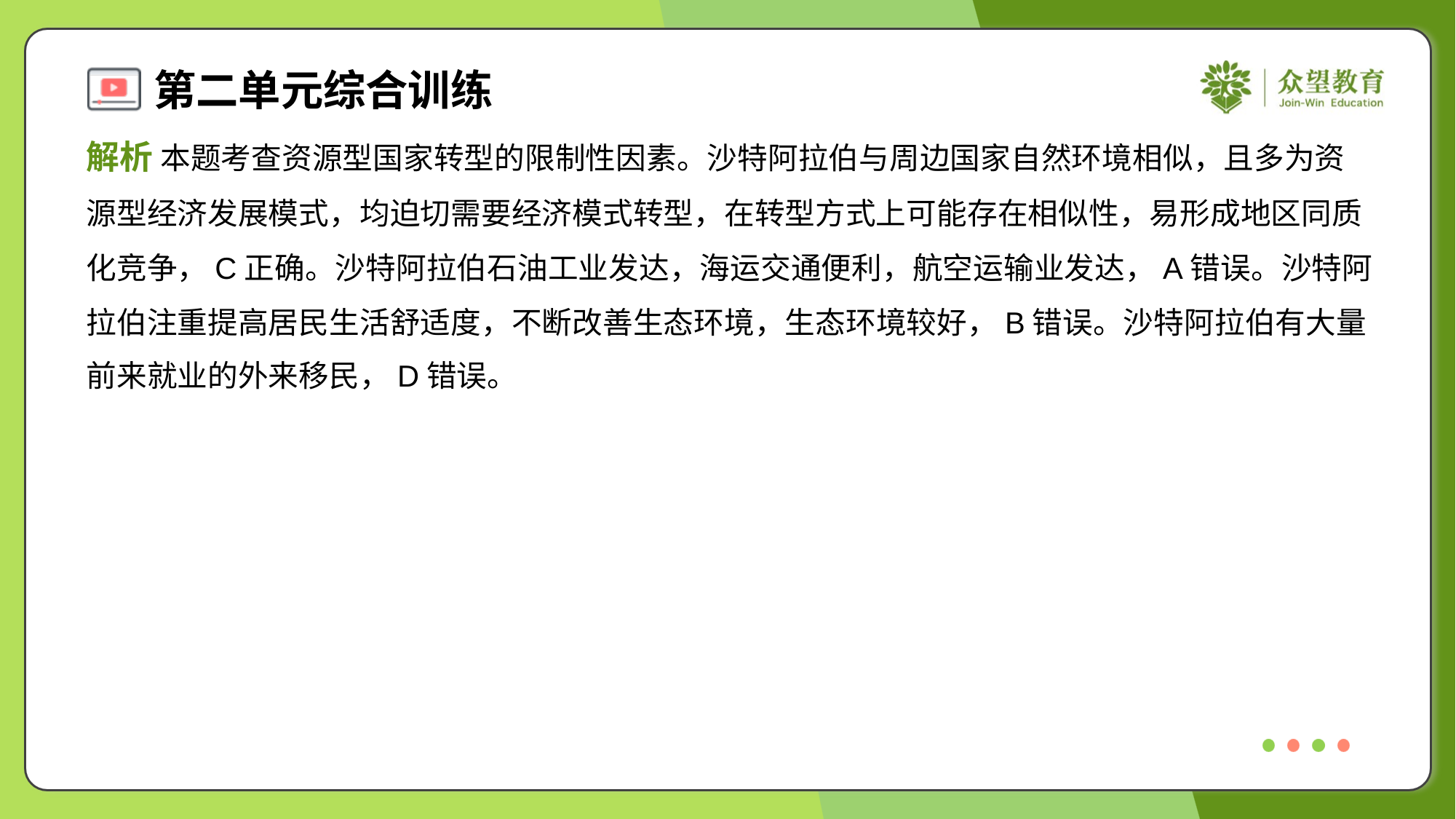

解析 本题考查资源型国家转型的限制性因素。沙特阿拉伯与周边国家自然环境相似，且多为资
源型经济发展模式，均迫切需要经济模式转型，在转型方式上可能存在相似性，易形成地区同质
化竞争，C正确。沙特阿拉伯石油工业发达，海运交通便利，航空运输业发达，A错误。沙特阿
拉伯注重提高居民生活舒适度，不断改善生态环境，生态环境较好，B错误。沙特阿拉伯有大量
前来就业的外来移民，D错误。